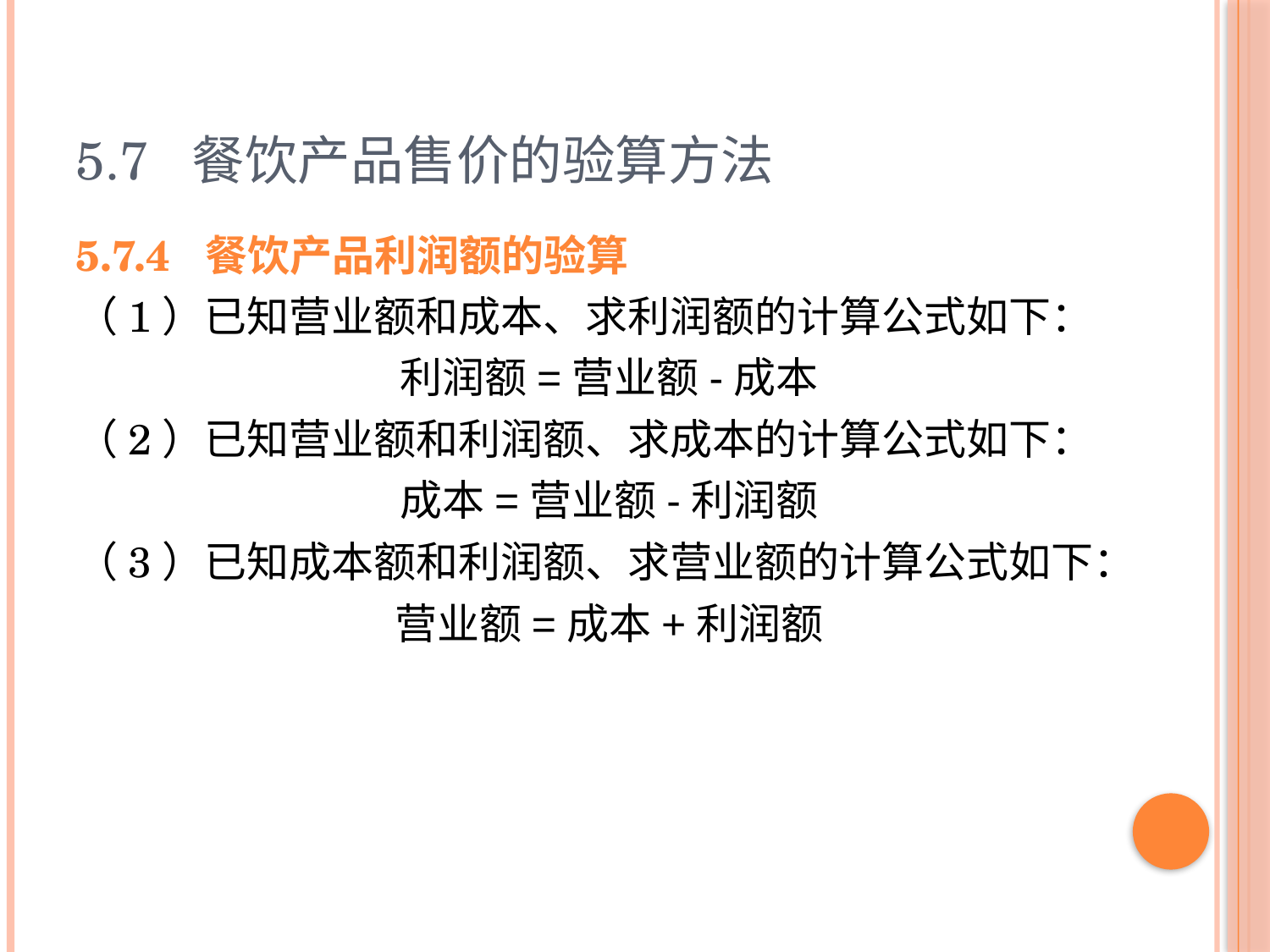

# 5.7  餐饮产品售价的验算方法
5.7.4  餐饮产品利润额的验算
（1）已知营业额和成本、求利润额的计算公式如下：
利润额=营业额-成本
（2）已知营业额和利润额、求成本的计算公式如下：
成本=营业额-利润额
（3）已知成本额和利润额、求营业额的计算公式如下：
营业额=成本+利润额